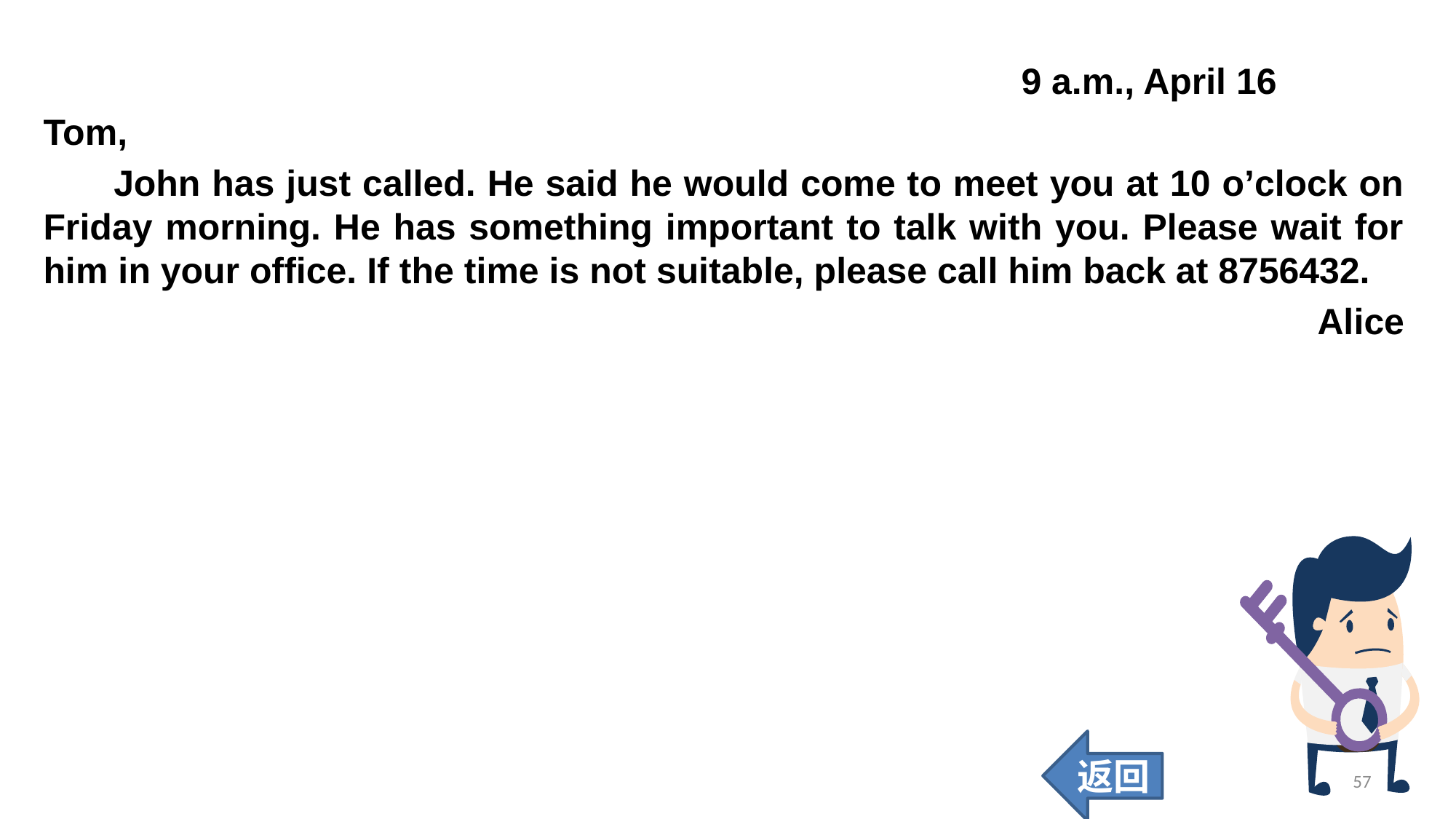

9 a.m., April 16
Tom,
      John has just called. He said he would come to meet you at 10 o’clock on Friday morning. He has something important to talk with you. Please wait for him in your office. If the time is not suitable, please call him back at 8756432.
Alice

返回
57